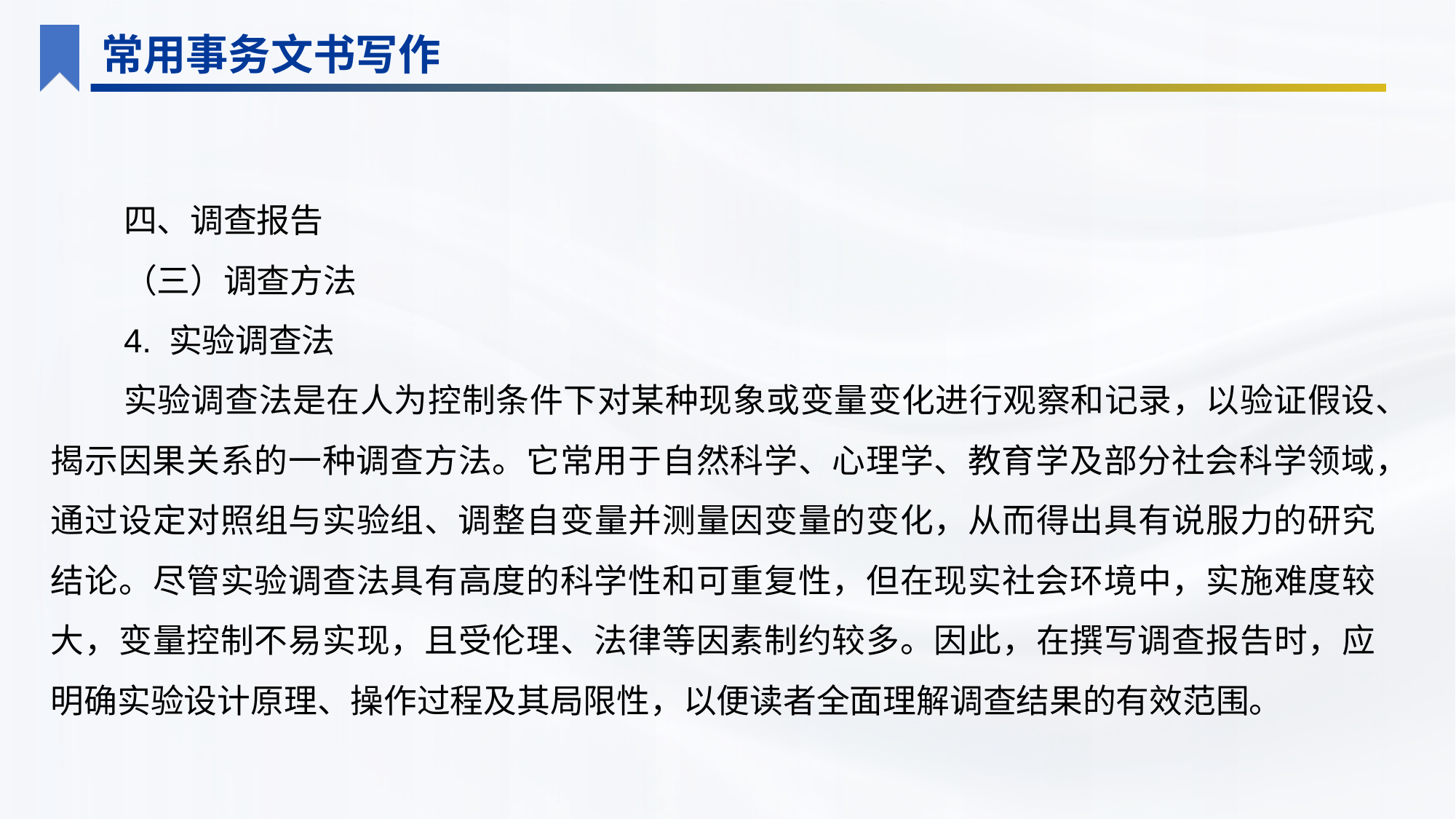

常用事务文书写作
四、调查报告
（三）调查方法
4. 实验调查法
实验调查法是在人为控制条件下对某种现象或变量变化进行观察和记录，以验证假设、揭示因果关系的一种调查方法。它常用于自然科学、心理学、教育学及部分社会科学领域，通过设定对照组与实验组、调整自变量并测量因变量的变化，从而得出具有说服力的研究结论。尽管实验调查法具有高度的科学性和可重复性，但在现实社会环境中，实施难度较大，变量控制不易实现，且受伦理、法律等因素制约较多。因此，在撰写调查报告时，应明确实验设计原理、操作过程及其局限性，以便读者全面理解调查结果的有效范围。